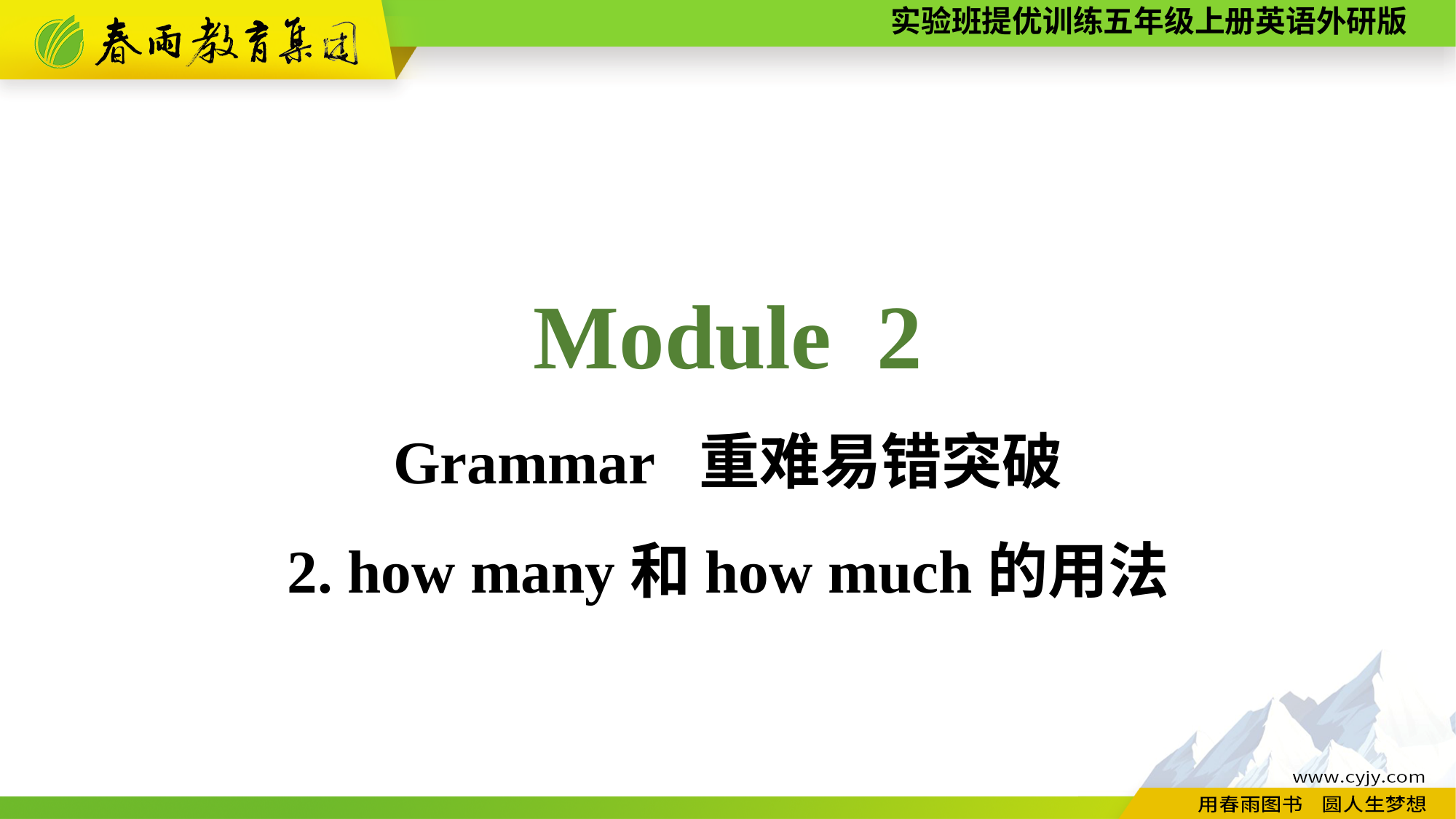

Module  2
Grammar  重难易错突破
2. how many和how much的用法